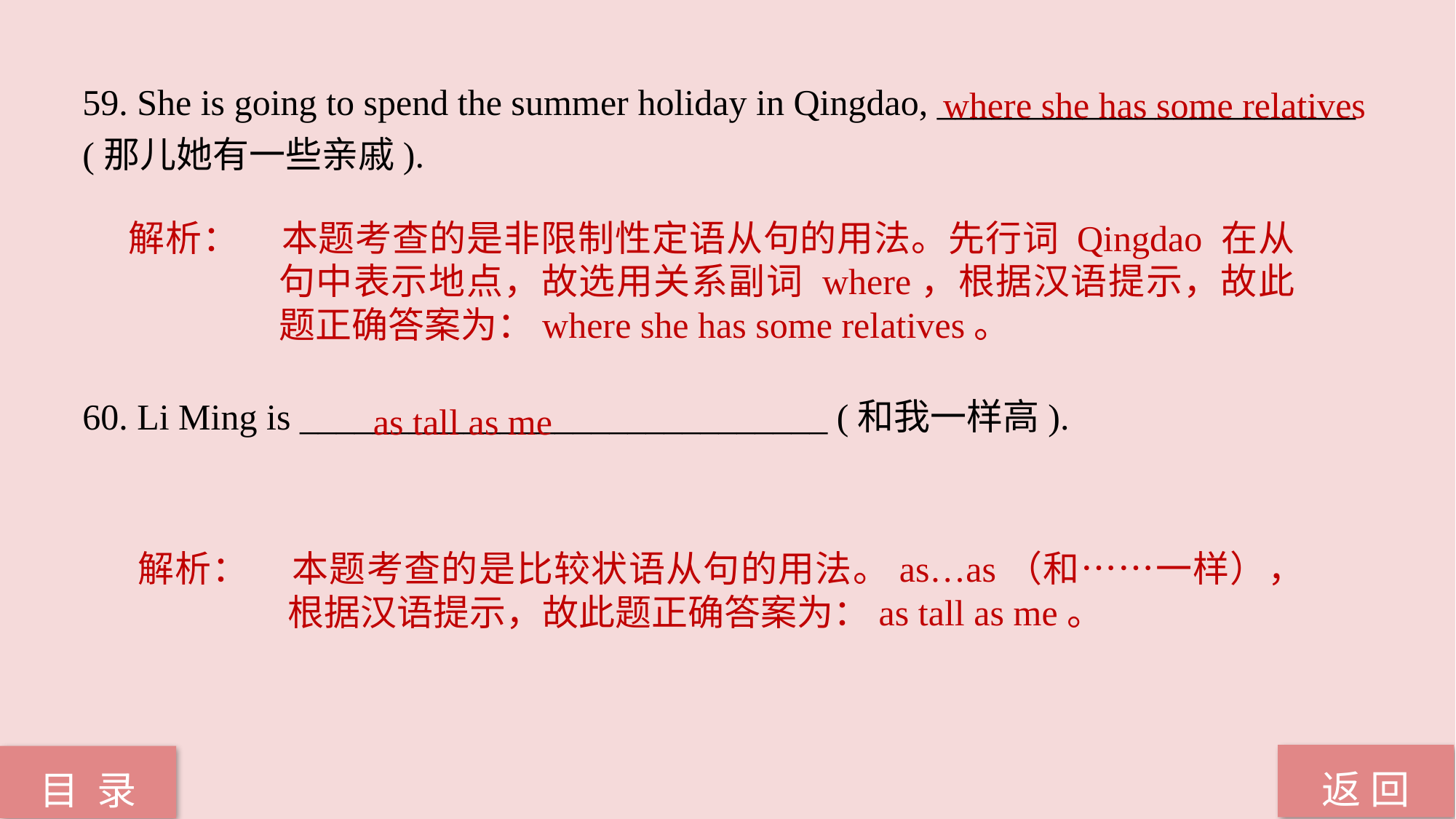

where she has some relatives
59. She is going to spend the summer holiday in Qingdao, _______________________
(那儿她有一些亲戚).

60. Li Ming is _____________________________ (和我一样高).
解析：	本题考查的是非限制性定语从句的用法。先行词 Qingdao 在从句中表示地点，故选用关系副词 where，根据汉语提示，故此题正确答案为：where she has some relatives。
as tall as me
解析：	本题考查的是比较状语从句的用法。as…as（和……一样），根据汉语提示，故此题正确答案为：as tall as me。
返 回